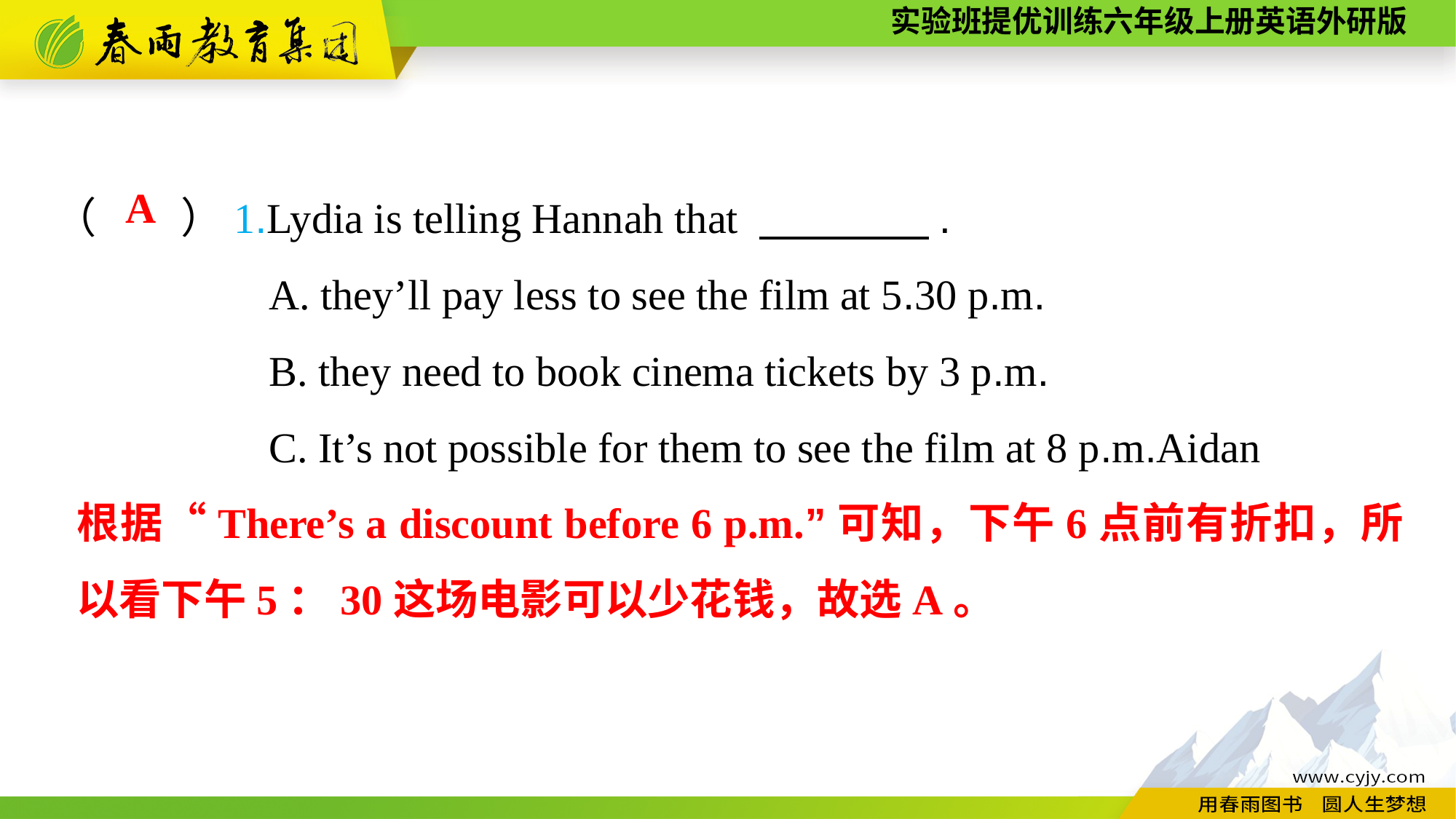

（　　）1.Lydia is telling Hannah that 　　　　.
A. they’ll pay less to see the film at 5.30 p.m.
B. they need to book cinema tickets by 3 p.m.
C. It’s not possible for them to see the film at 8 p.m.Aidan
A
根据“There’s a discount before 6 p.m.”可知，下午6点前有折扣，所以看下午5：30这场电影可以少花钱，故选A。